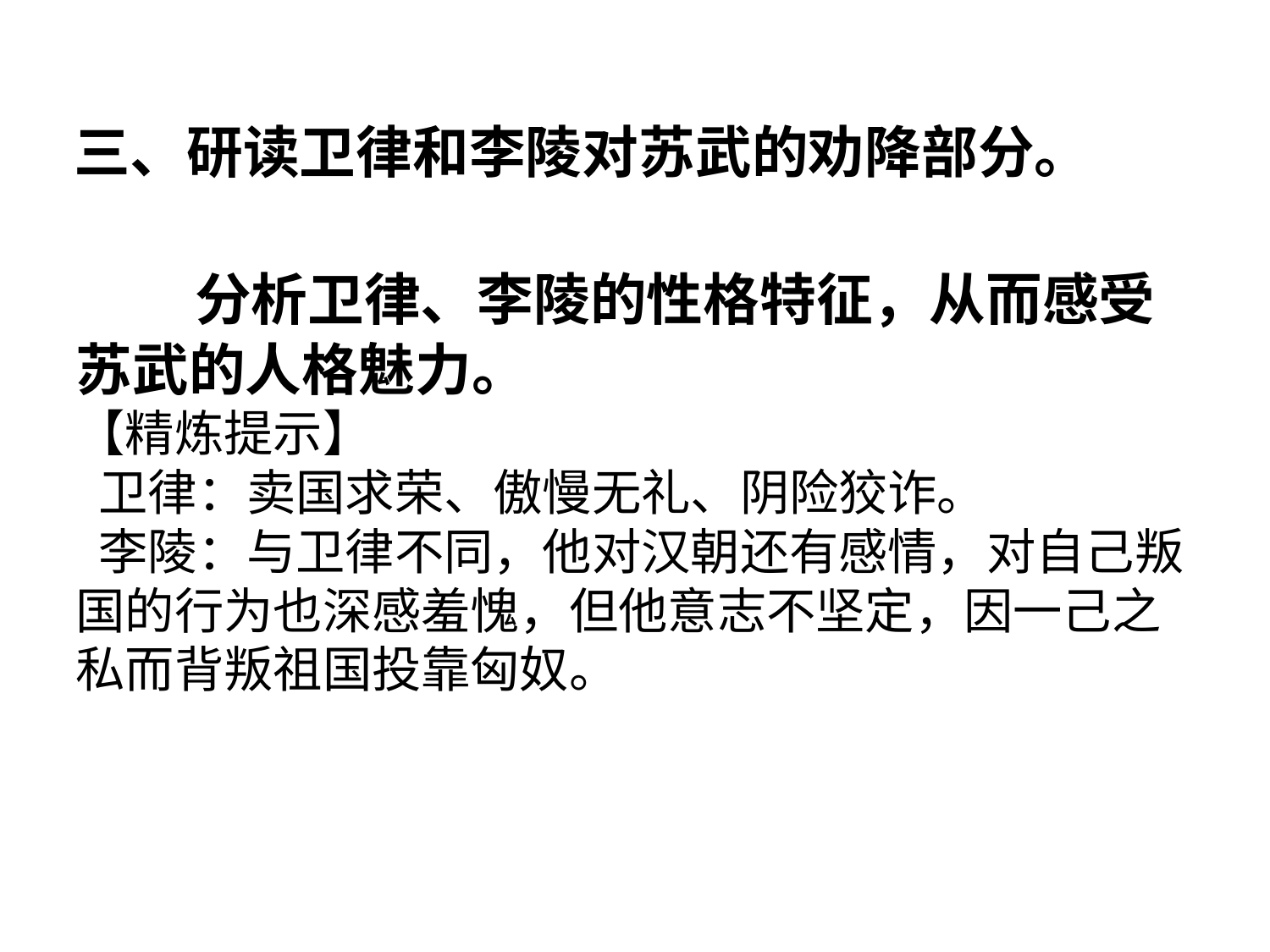

三、研读卫律和李陵对苏武的劝降部分。
　   分析卫律、李陵的性格特征，从而感受苏武的人格魅力。
【精炼提示】
 卫律：卖国求荣、傲慢无礼、阴险狡诈。
 李陵：与卫律不同，他对汉朝还有感情，对自己叛国的行为也深感羞愧，但他意志不坚定，因一己之私而背叛祖国投靠匈奴。